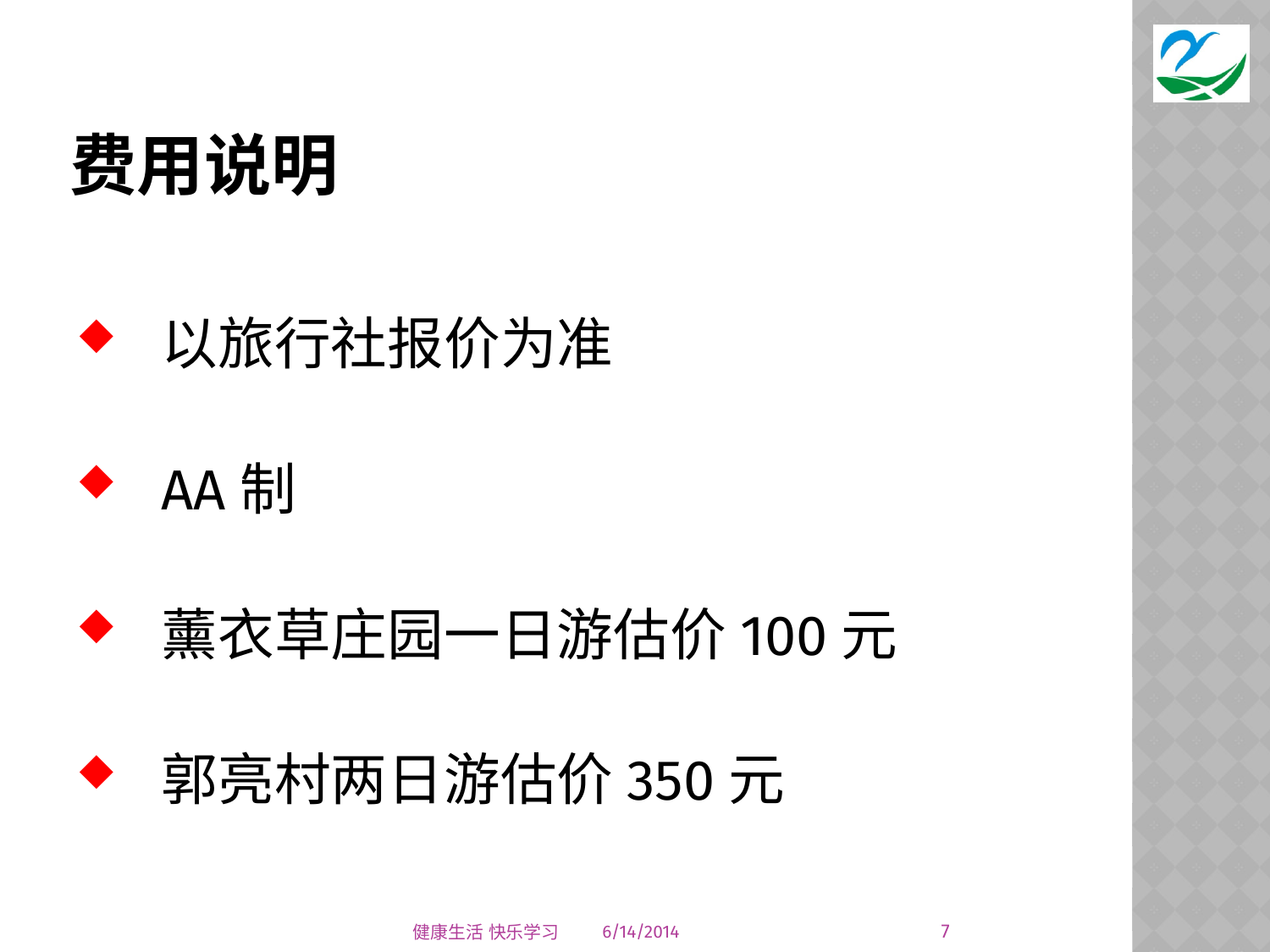

# 费用说明
以旅行社报价为准
AA制
薰衣草庄园一日游估价100元
郭亮村两日游估价350元
7
健康生活 快乐学习
6/14/2014